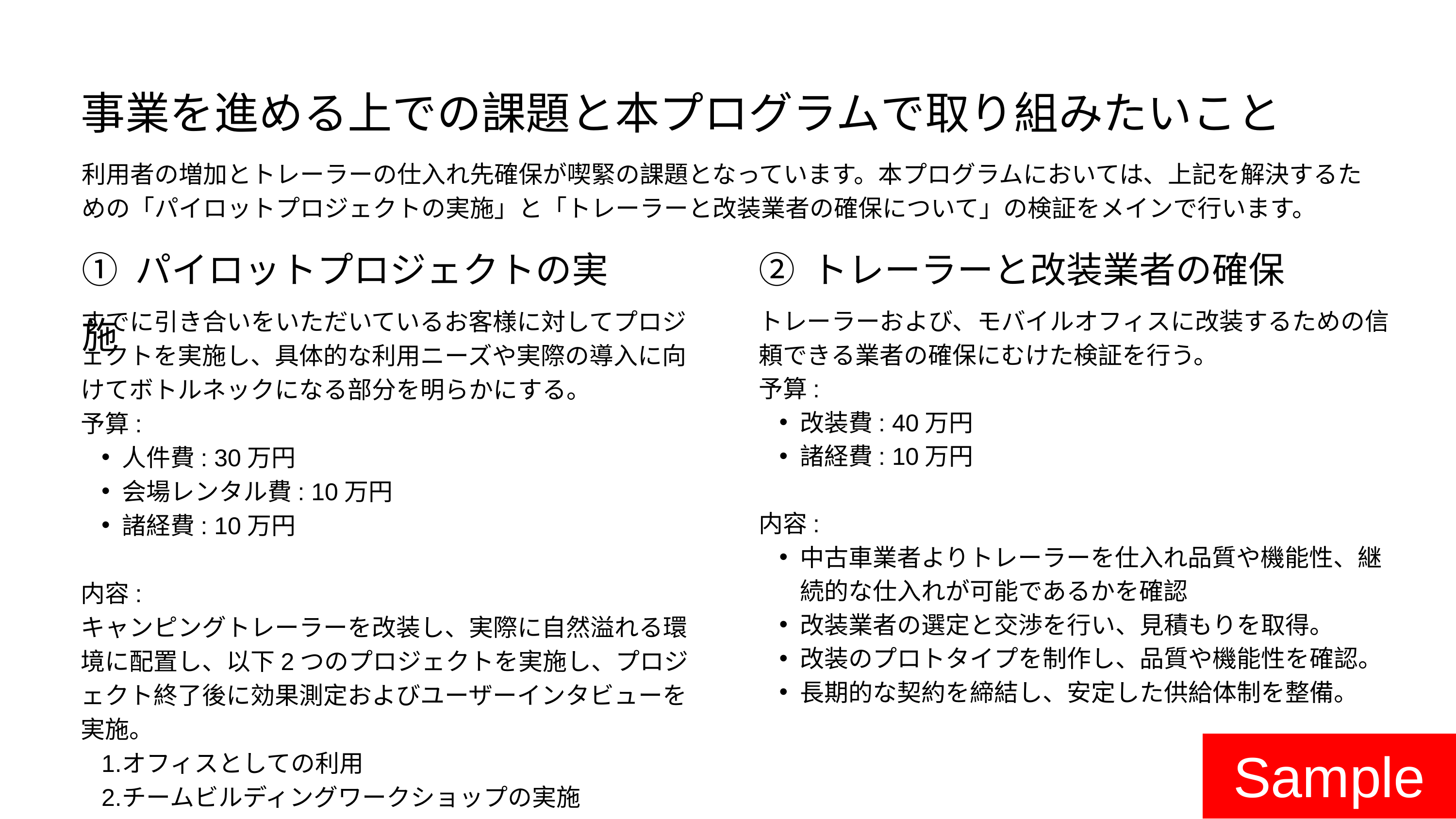

事業を進める上での課題と本プログラムで取り組みたいこと
利用者の増加とトレーラーの仕入れ先確保が喫緊の課題となっています。本プログラムにおいては、上記を解決するための「パイロットプロジェクトの実施」と「トレーラーと改装業者の確保について」の検証をメインで行います。
① パイロットプロジェクトの実施
② トレーラーと改装業者の確保
すでに引き合いをいただいているお客様に対してプロジェクトを実施し、具体的な利用ニーズや実際の導入に向けてボトルネックになる部分を明らかにする。
予算:
人件費: 30万円
会場レンタル費: 10万円
諸経費: 10万円

内容:
キャンピングトレーラーを改装し、実際に自然溢れる環境に配置し、以下2つのプロジェクトを実施し、プロジェクト終了後に効果測定およびユーザーインタビューを実施。
オフィスとしての利用
チームビルディングワークショップの実施
トレーラーおよび、モバイルオフィスに改装するための信頼できる業者の確保にむけた検証を行う。
予算:
改装費: 40万円
諸経費: 10万円

内容:
中古車業者よりトレーラーを仕入れ品質や機能性、継続的な仕入れが可能であるかを確認
改装業者の選定と交渉を行い、見積もりを取得。
改装のプロトタイプを制作し、品質や機能性を確認。
長期的な契約を締結し、安定した供給体制を整備。

Sample